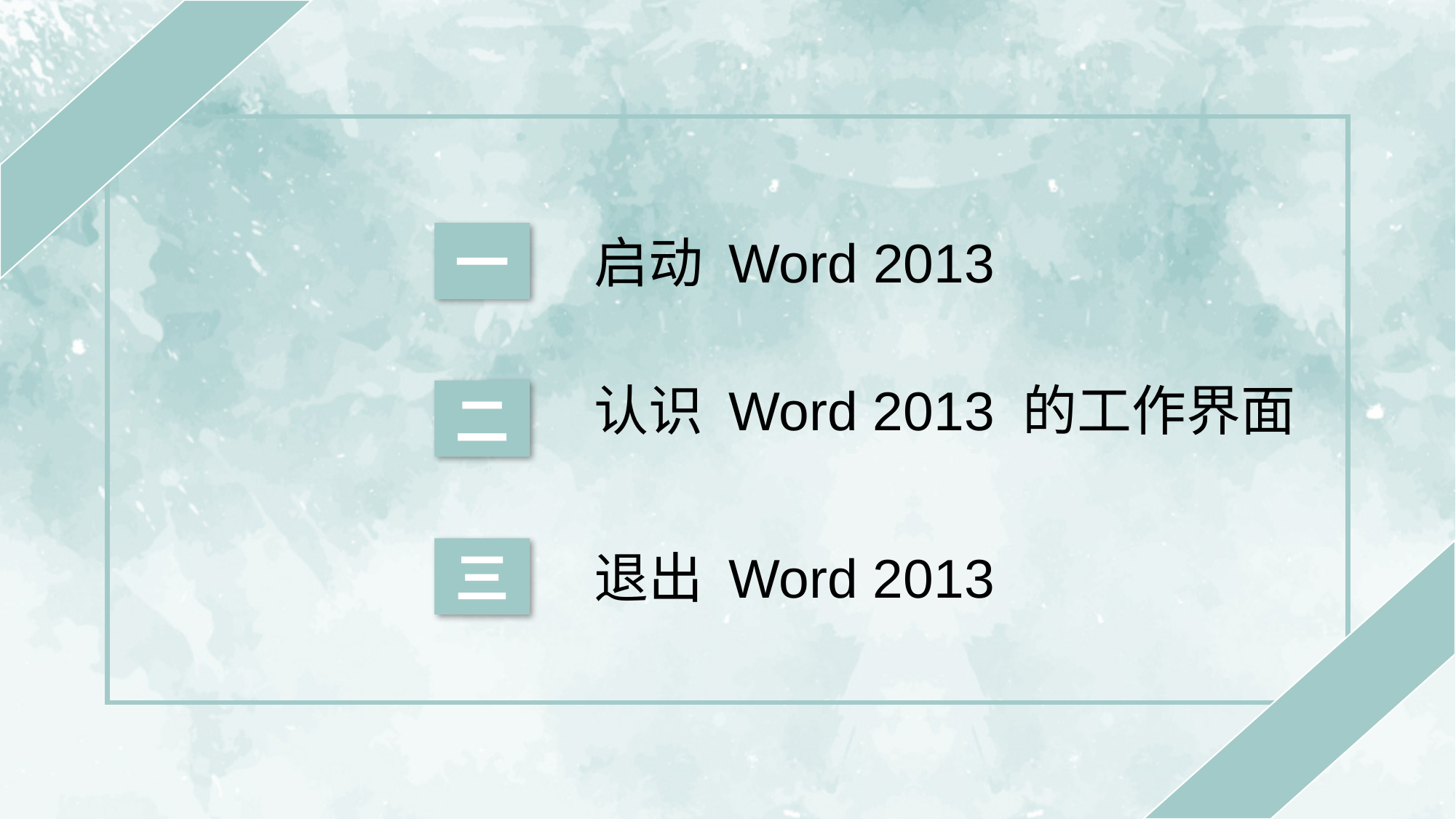

一
启动 Word 2013
认识 Word 2013 的工作界面
二
退出 Word 2013
三